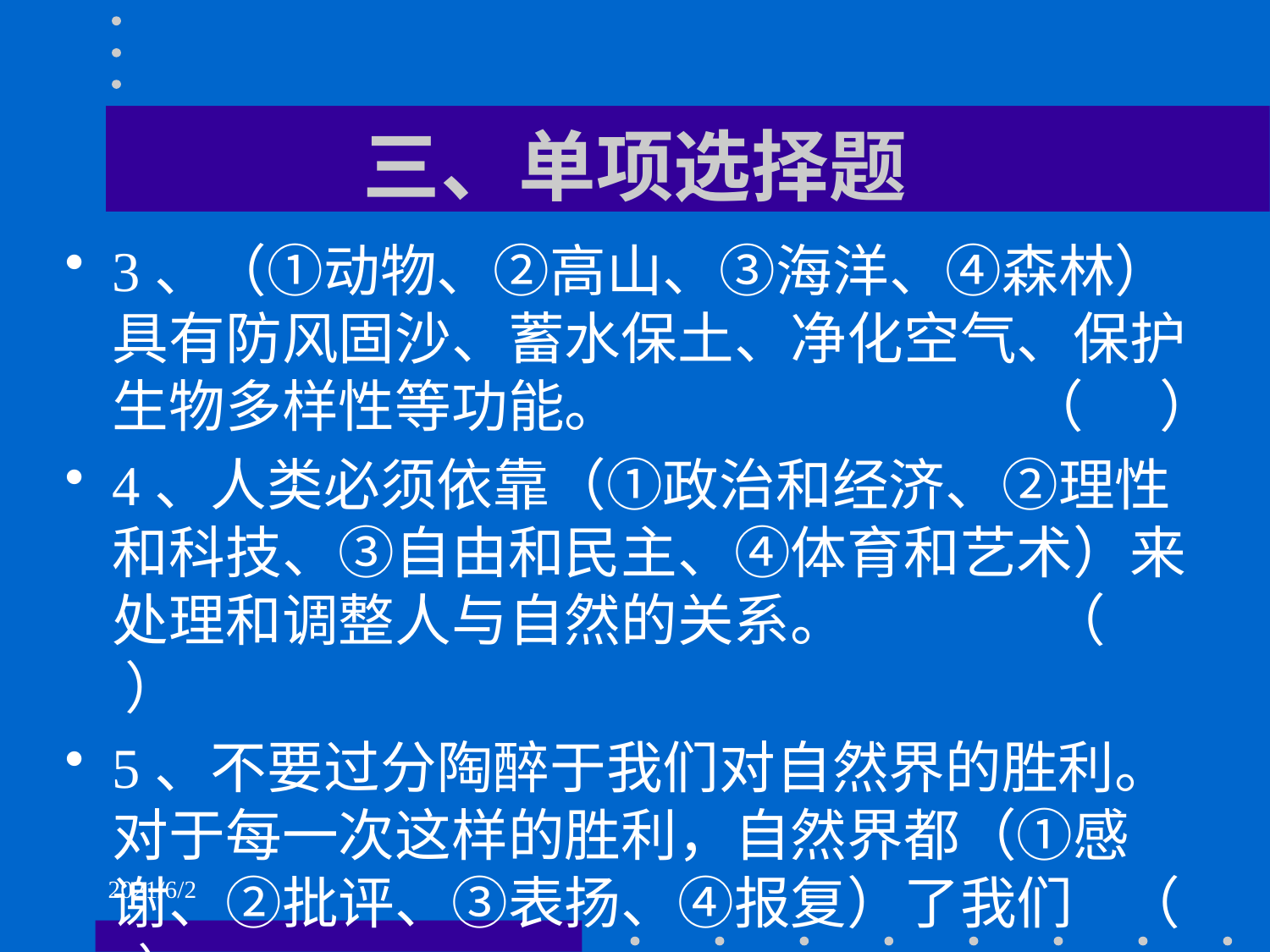

# 三、单项选择题
3、（①动物、②高山、③海洋、④森林）具有防风固沙、蓄水保土、净化空气、保护生物多样性等功能。                                （      ）
4、人类必须依靠（①政治和经济、②理性和科技、③自由和民主、④体育和艺术）来处理和调整人与自然的关系。                （      ）
5、不要过分陶醉于我们对自然界的胜利。对于每一次这样的胜利，自然界都（①感谢、②批评、③表扬、④报复）了我们    （      ）
2021/6/2